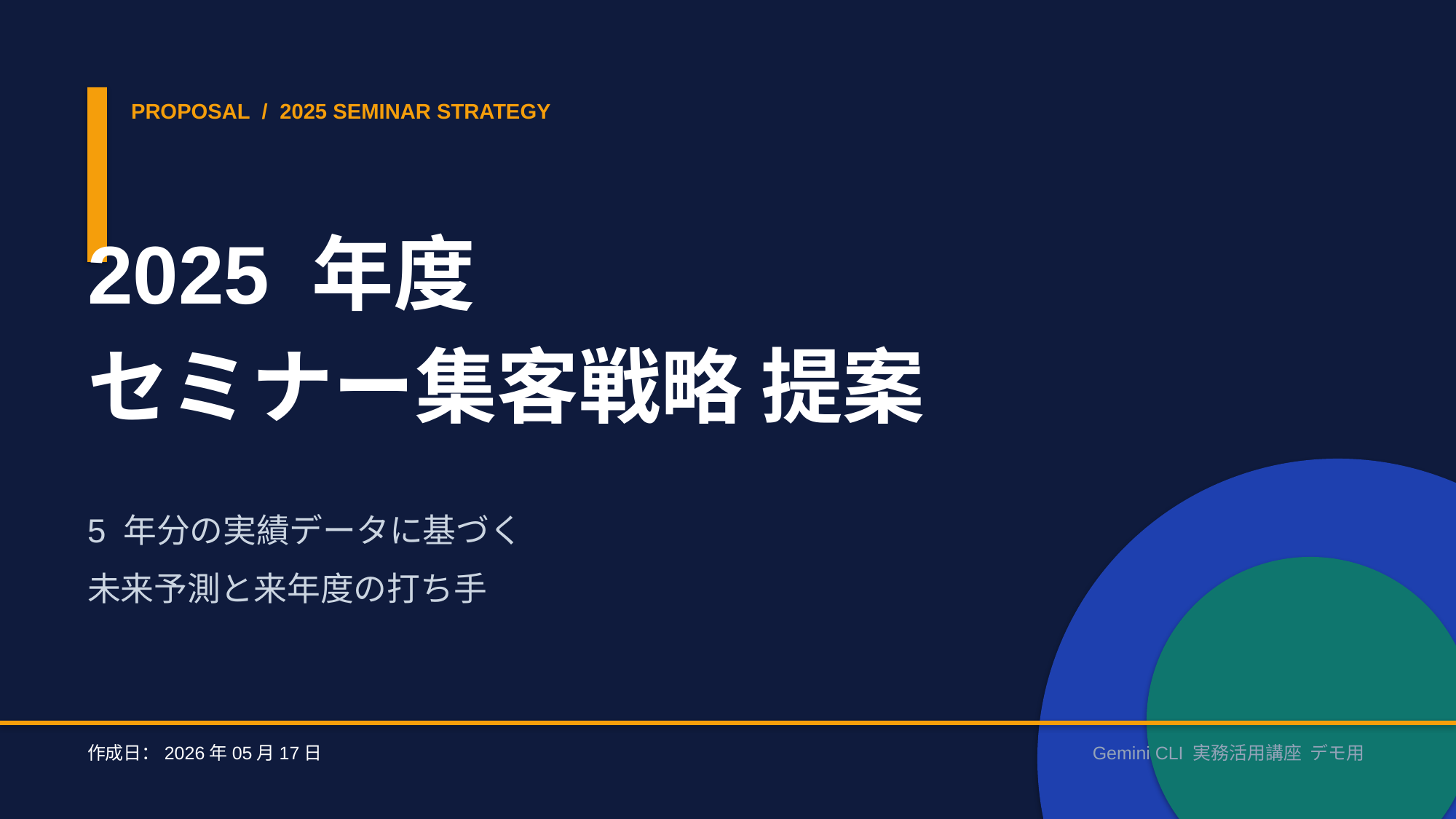

PROPOSAL  /  2025 SEMINAR STRATEGY
2025 年度
セミナー集客戦略 提案

5 年分の実績データに基づく
未来予測と来年度の打ち手

作成日：2026年05月17日
Gemini CLI 実務活用講座  デモ用